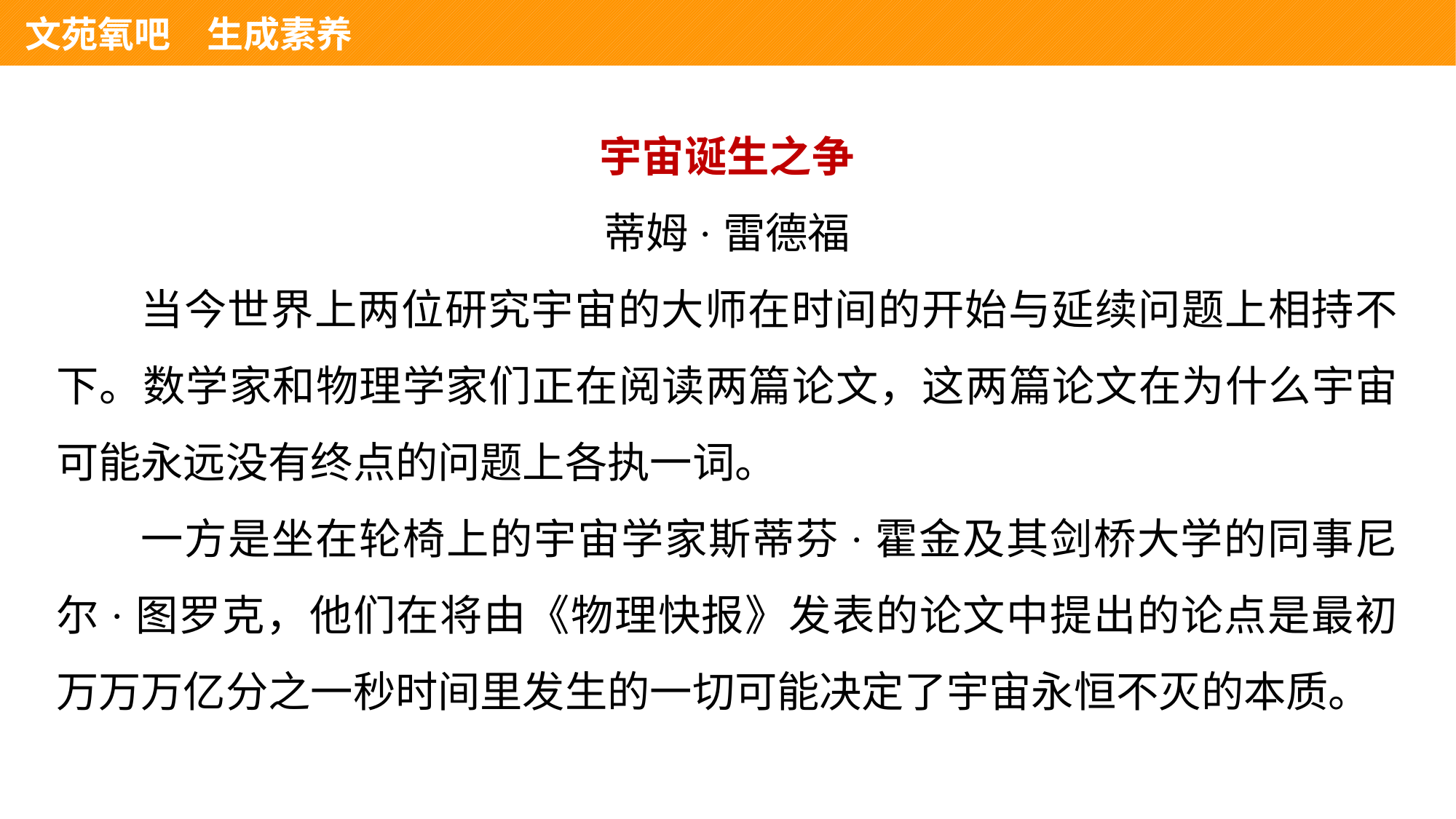

文苑氧吧　生成素养
宇宙诞生之争
蒂姆·雷德福
当今世界上两位研究宇宙的大师在时间的开始与延续问题上相持不下。数学家和物理学家们正在阅读两篇论文，这两篇论文在为什么宇宙可能永远没有终点的问题上各执一词。
一方是坐在轮椅上的宇宙学家斯蒂芬·霍金及其剑桥大学的同事尼尔·图罗克，他们在将由《物理快报》发表的论文中提出的论点是最初万万万亿分之一秒时间里发生的一切可能决定了宇宙永恒不灭的本质。